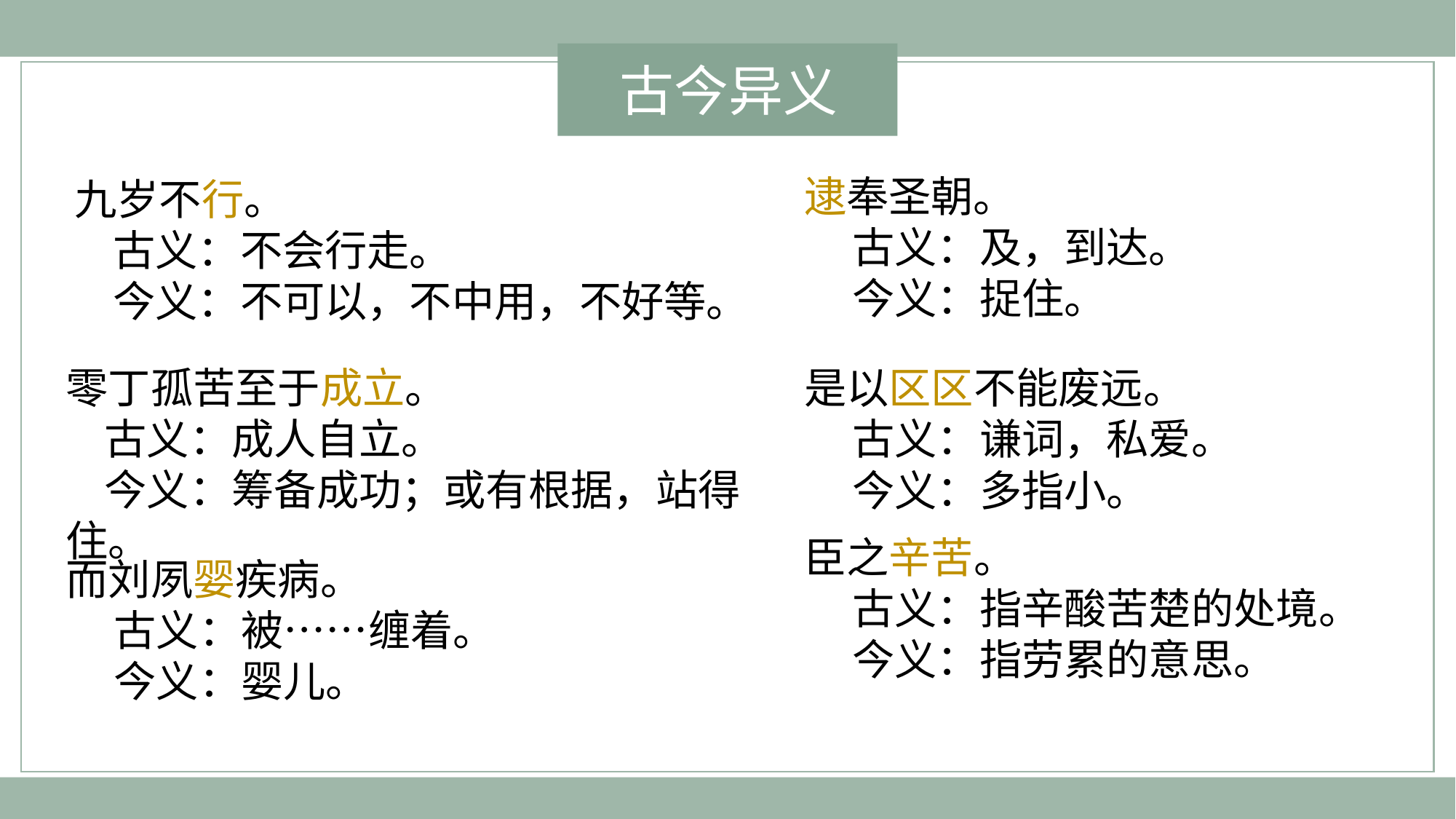

古今异义

逮奉圣朝。
    古义：及，到达。
    今义：捉住。
九岁不行。
   古义：不会行走。
   今义：不可以，不中用，不好等。
零丁孤苦至于成立。
   古义：成人自立。
   今义：筹备成功；或有根据，站得住。
而刘夙婴疾病。
    古义：被……缠着。
    今义：婴儿。
是以区区不能废远。
    古义：谦词，私爱。
    今义：多指小。
臣之辛苦。
    古义：指辛酸苦楚的处境。
    今义：指劳累的意思。